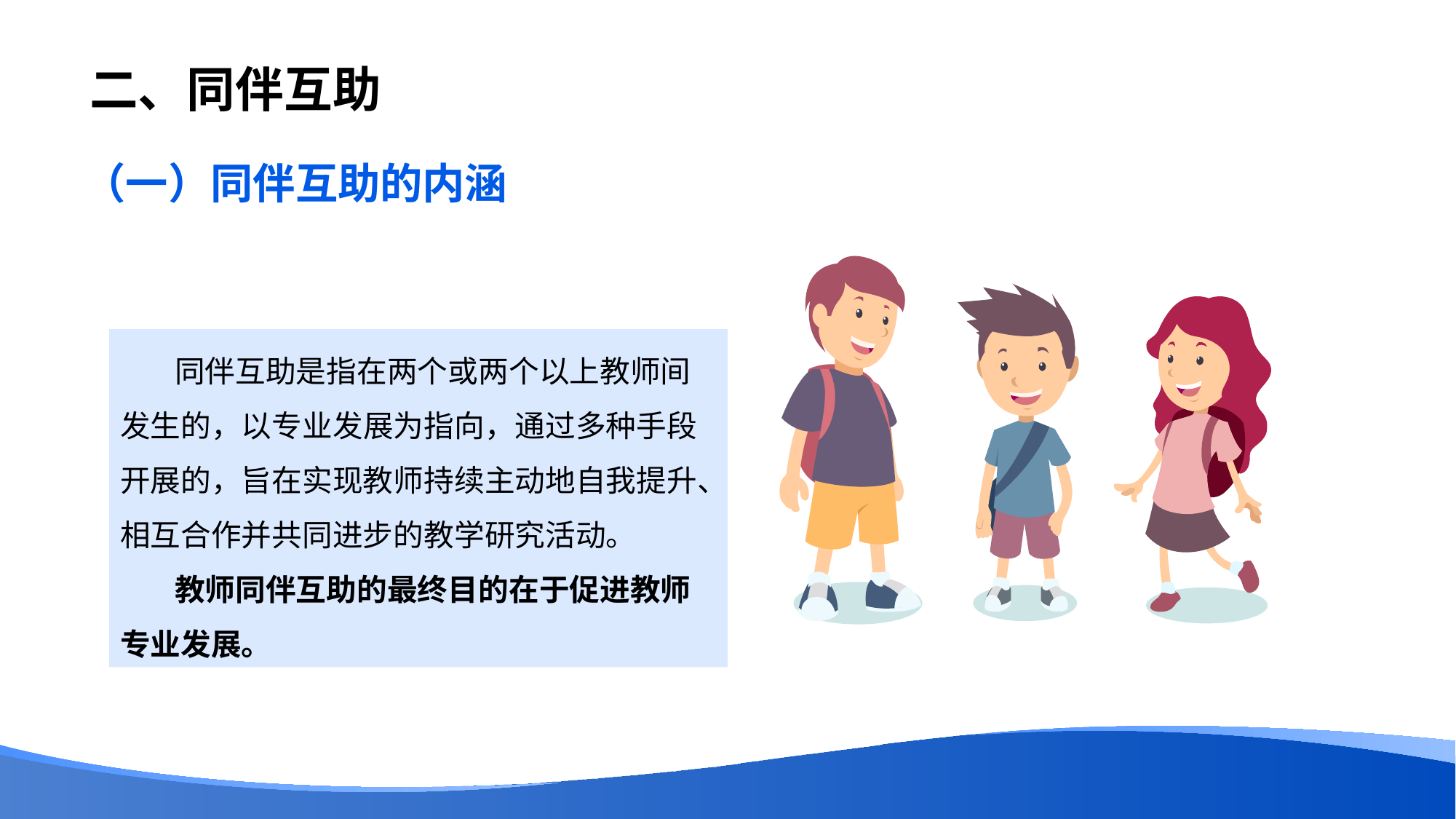

# 二、同伴互助
（一）同伴互助的内涵

同伴互助是指在两个或两个以上教师间发生的，以专业发展为指向，通过多种手段开展的，旨在实现教师持续主动地自我提升、相互合作并共同进步的教学研究活动。
教师同伴互助的最终目的在于促进教师专业发展。